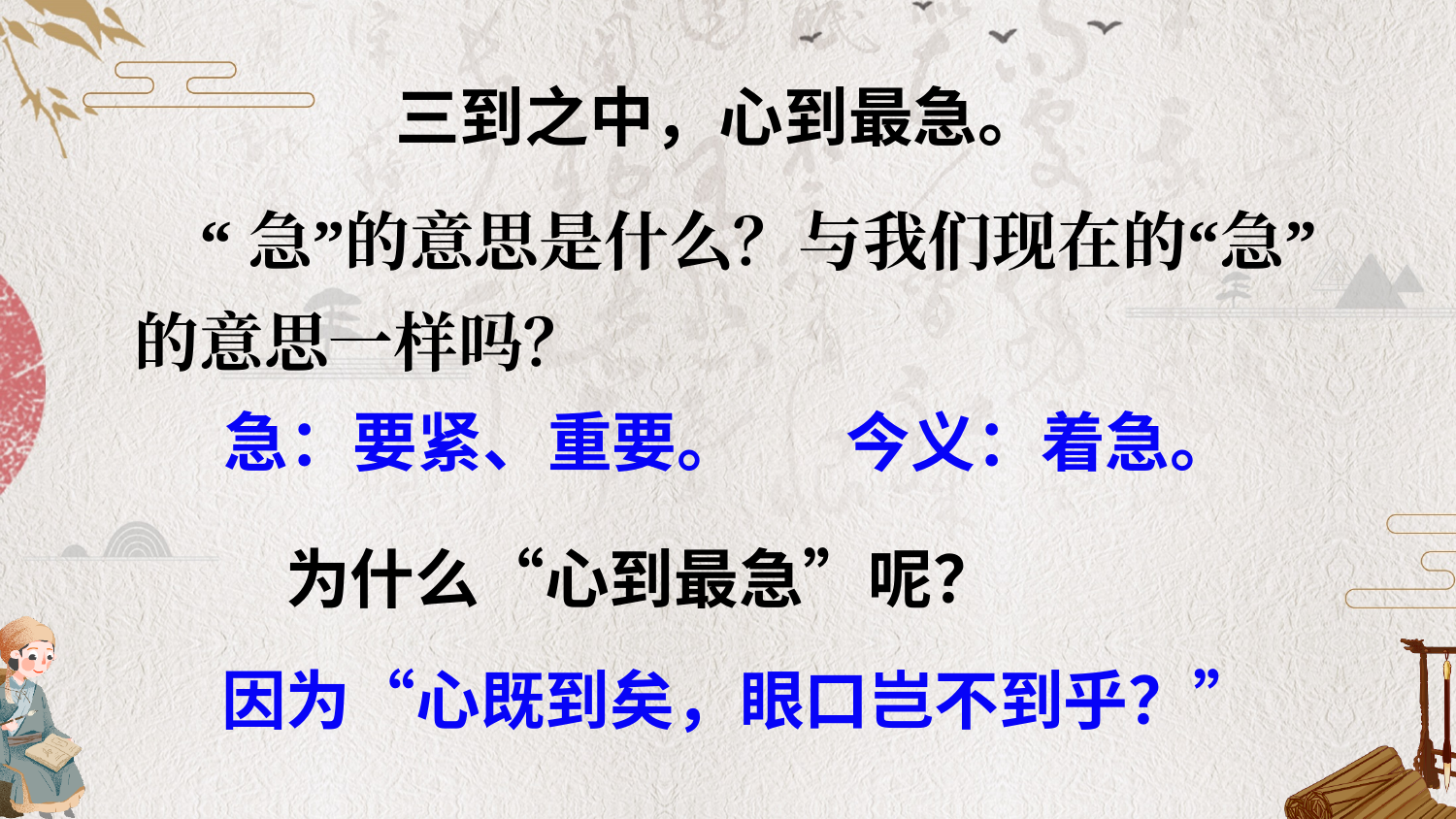

三到之中，心到最急。
    “急”的意思是什么？与我们现在的“急”的意思一样吗？
急：要紧、重要。
今义：着急。
为什么“心到最急”呢？
因为“心既到矣，眼口岂不到乎？”